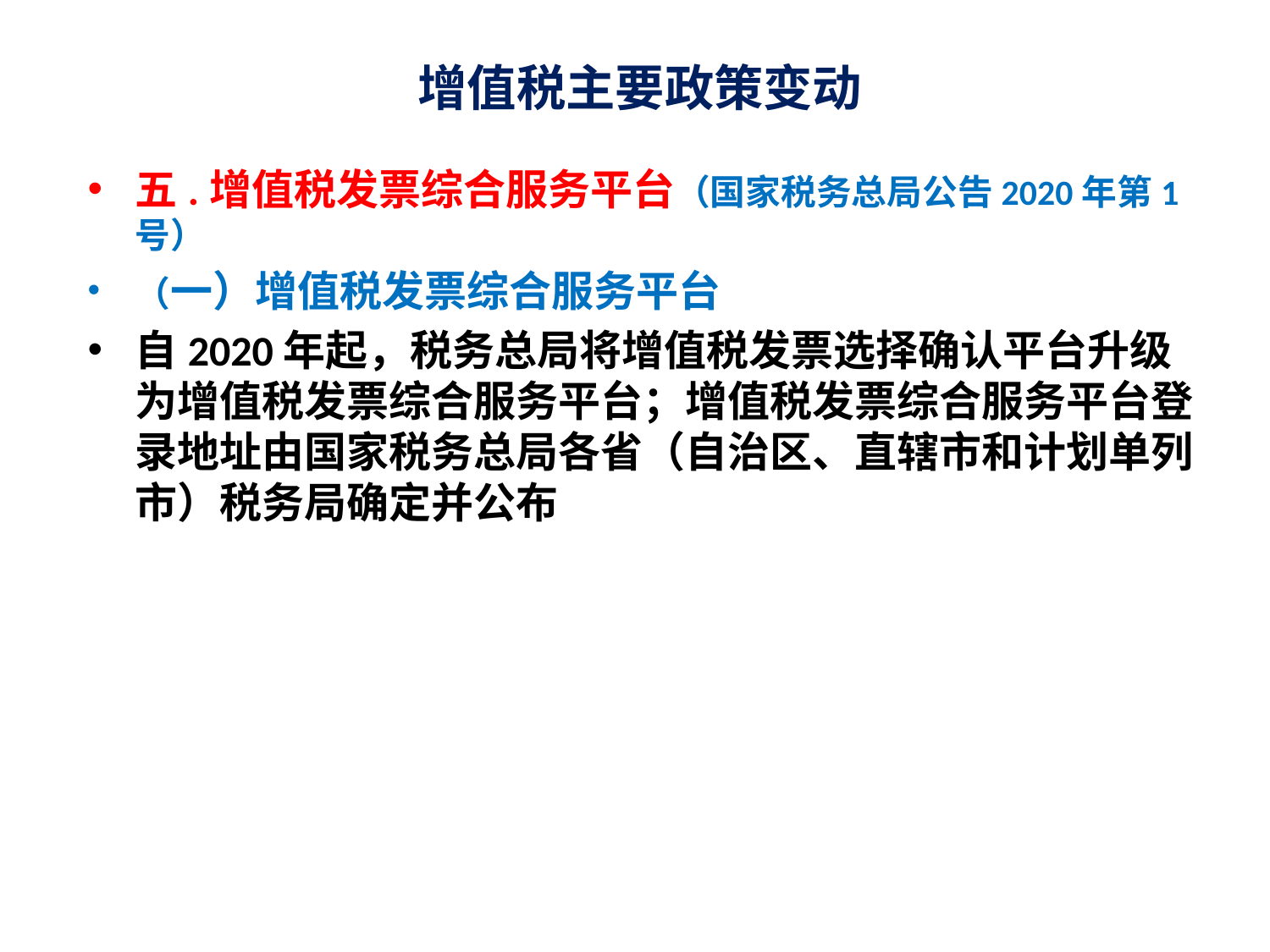

# 增值税主要政策变动
五.增值税发票综合服务平台（国家税务总局公告2020年第1号）
（一）增值税发票综合服务平台
自2020年起，税务总局将增值税发票选择确认平台升级为增值税发票综合服务平台；增值税发票综合服务平台登录地址由国家税务总局各省（自治区、直辖市和计划单列市）税务局确定并公布